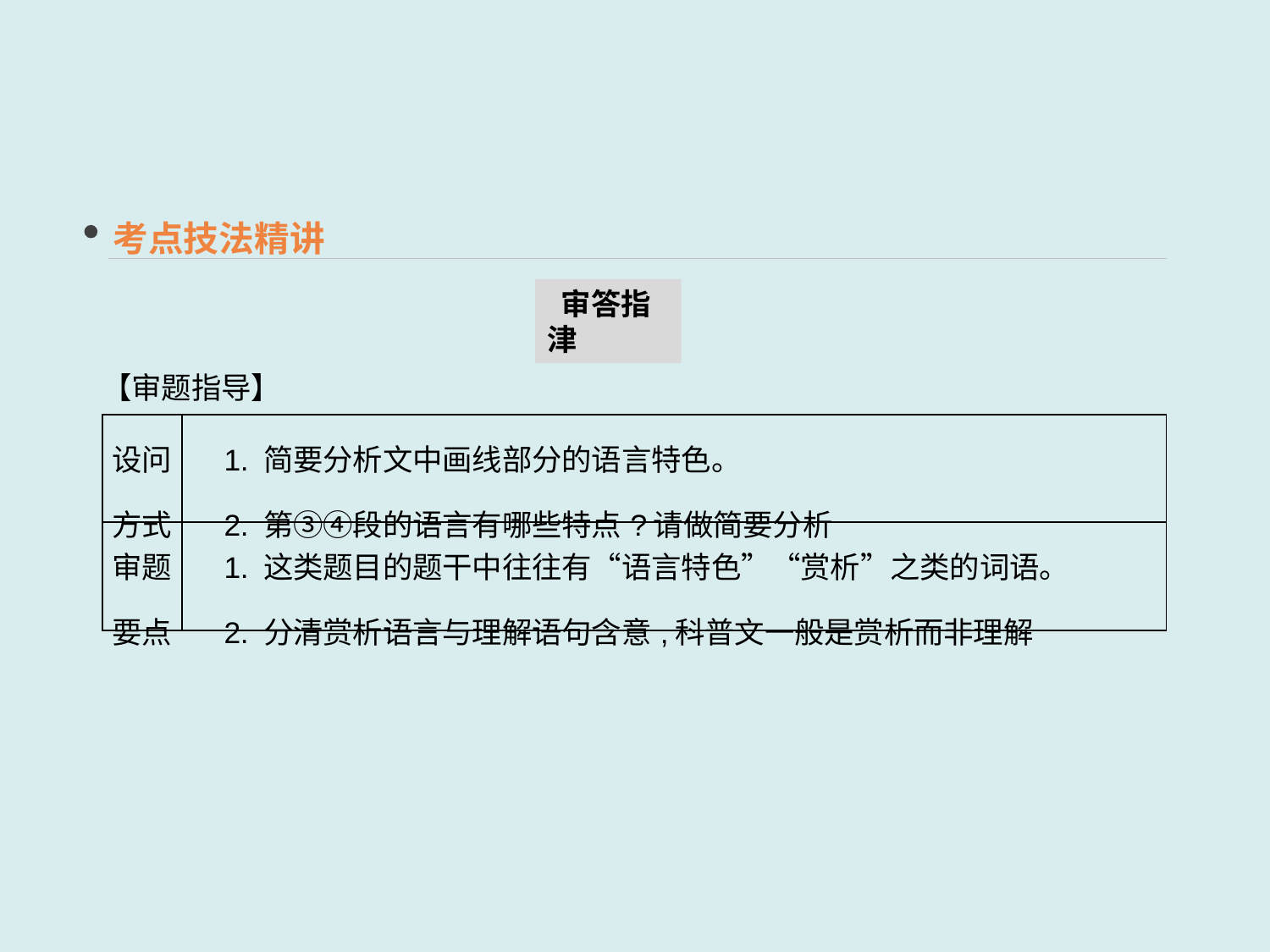

考点技法精讲

 审答指津
【审题指导】
| 设问 方式 | 1. 简要分析文中画线部分的语言特色。 　2. 第③④段的语言有哪些特点?请做简要分析 |
| --- | --- |
| 审题 要点 | 1. 这类题目的题干中往往有“语言特色”“赏析”之类的词语。 　2. 分清赏析语言与理解语句含意,科普文一般是赏析而非理解 |